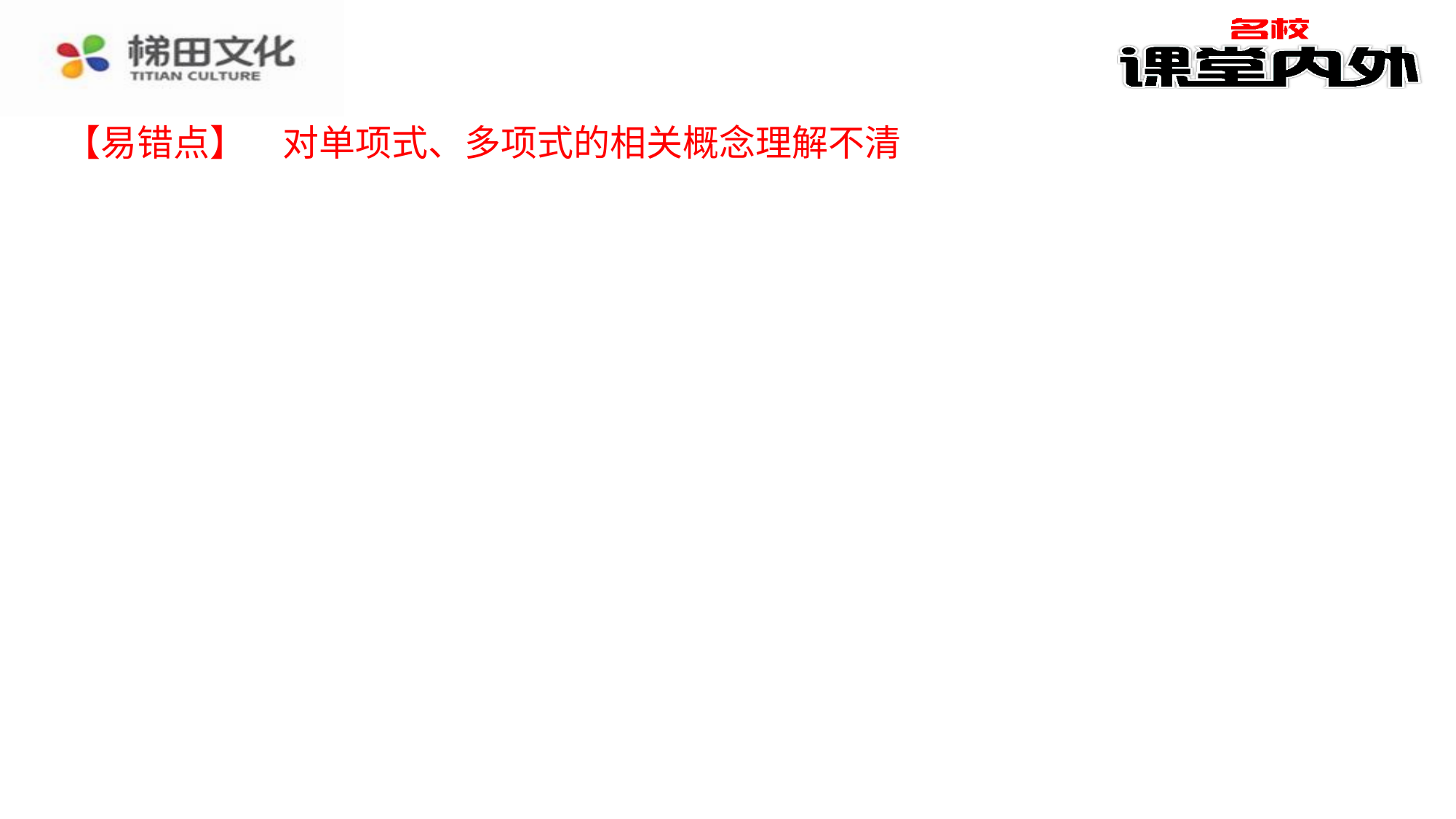

【易错点】　对单项式、多项式的相关概念理解不清
【易错点】　对单项式、多项式的相关概念理解不清